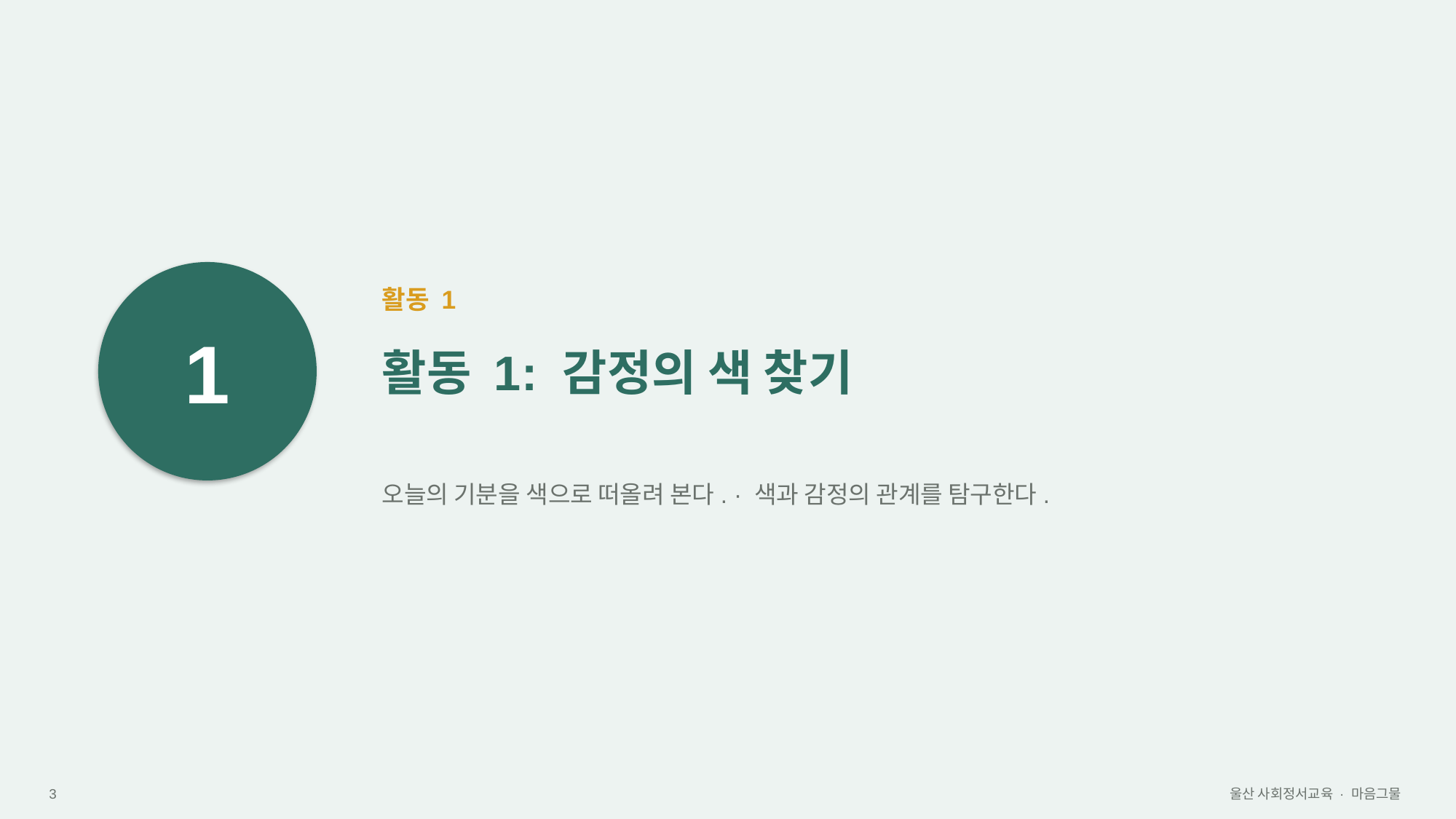

1
활동 1
활동 1: 감정의 색 찾기
오늘의 기분을 색으로 떠올려 본다. · 색과 감정의 관계를 탐구한다.
3
울산 사회정서교육 · 마음그물